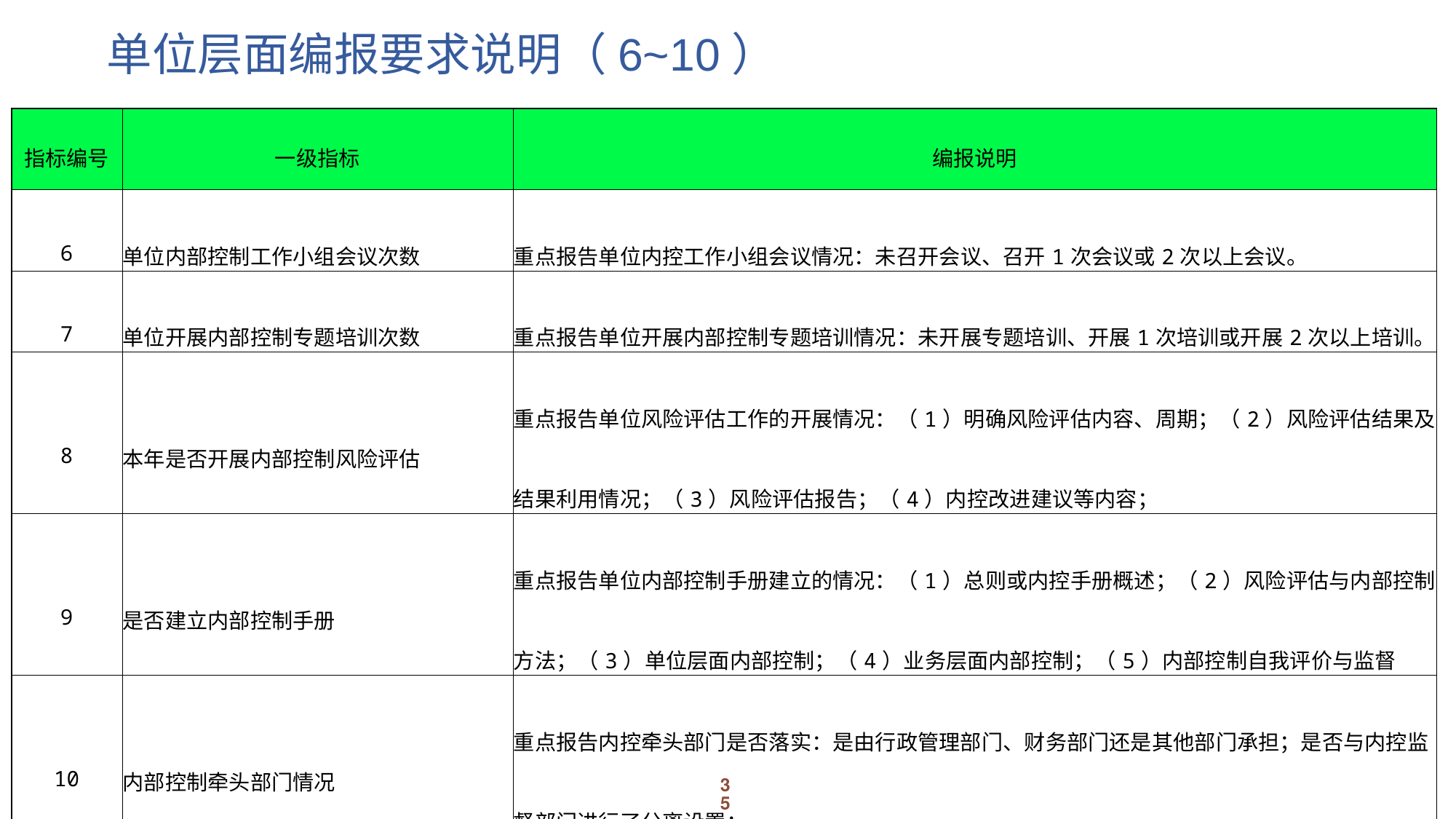

# 单位层面编报要求说明（6~10）
| 指标编号 | 一级指标 | 编报说明 |
| --- | --- | --- |
| 6 | 单位内部控制工作小组会议次数 | 重点报告单位内控工作小组会议情况：未召开会议、召开1次会议或2次以上会议。 |
| 7 | 单位开展内部控制专题培训次数 | 重点报告单位开展内部控制专题培训情况：未开展专题培训、开展1次培训或开展2次以上培训。 |
| 8 | 本年是否开展内部控制风险评估 | 重点报告单位风险评估工作的开展情况：（1）明确风险评估内容、周期；（2）风险评估结果及结果利用情况；（3）风险评估报告；（4）内控改进建议等内容； |
| 9 | 是否建立内部控制手册 | 重点报告单位内部控制手册建立的情况：（1）总则或内控手册概述；（2）风险评估与内部控制方法；（3）单位层面内部控制；（4）业务层面内部控制；（5）内部控制自我评价与监督 |
| 10 | 内部控制牵头部门情况 | 重点报告内控牵头部门是否落实：是由行政管理部门、财务部门还是其他部门承担；是否与内控监督部门进行了分离设置； |
35